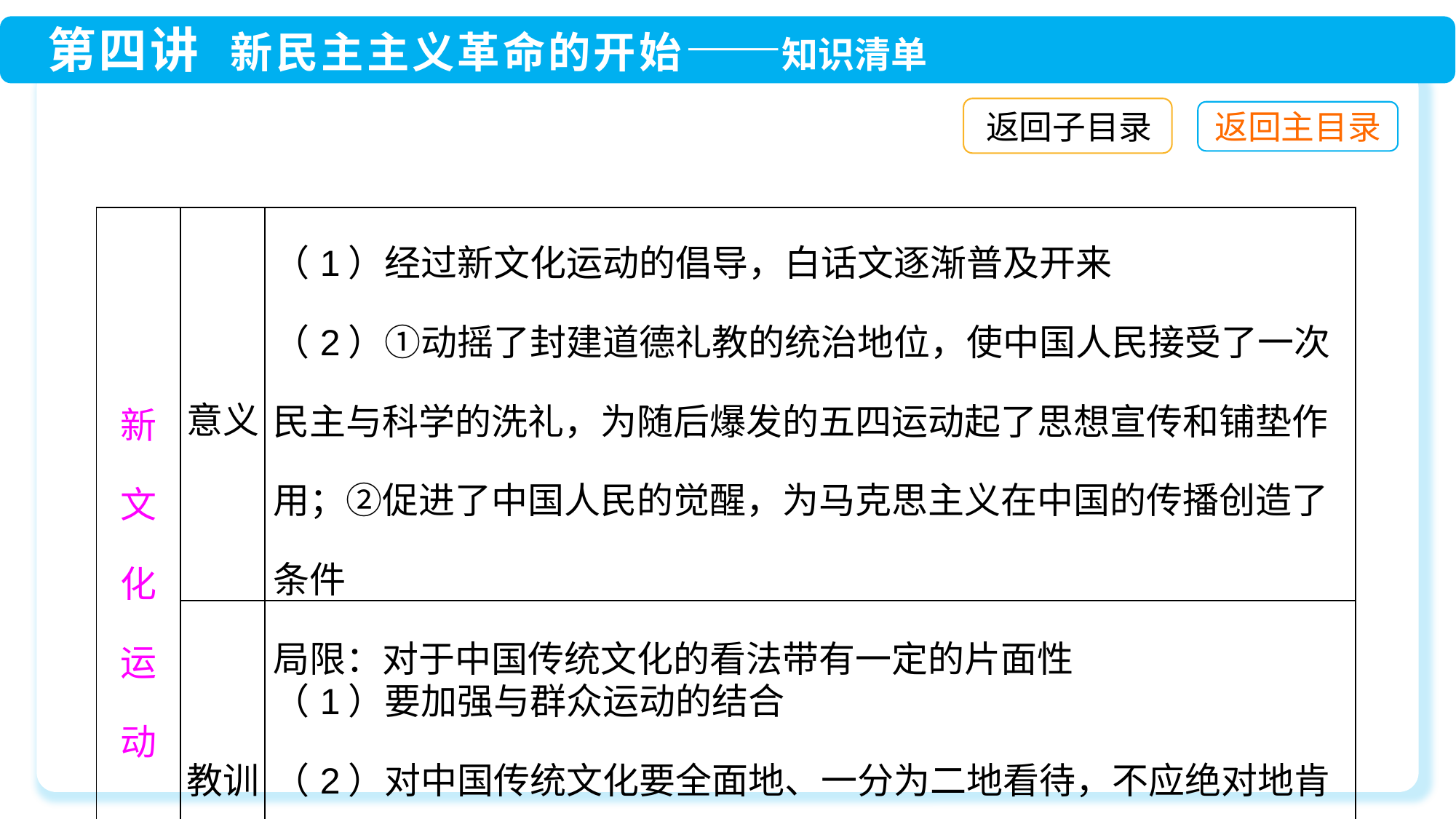

返回子目录
| 新 文 化 运 动 | 意义 | （1）经过新文化运动的倡导，白话文逐渐普及开来 （2）①动摇了封建道德礼教的统治地位，使中国人民接受了一次民主与科学的洗礼，为随后爆发的五四运动起了思想宣传和铺垫作用；②促进了中国人民的觉醒，为马克思主义在中国的传播创造了条件 局限：对于中国传统文化的看法带有一定的片面性 |
| --- | --- | --- |
|  | 教训 | （1）要加强与群众运动的结合 （2）对中国传统文化要全面地、一分为二地看待，不应绝对地肯定或否定 |